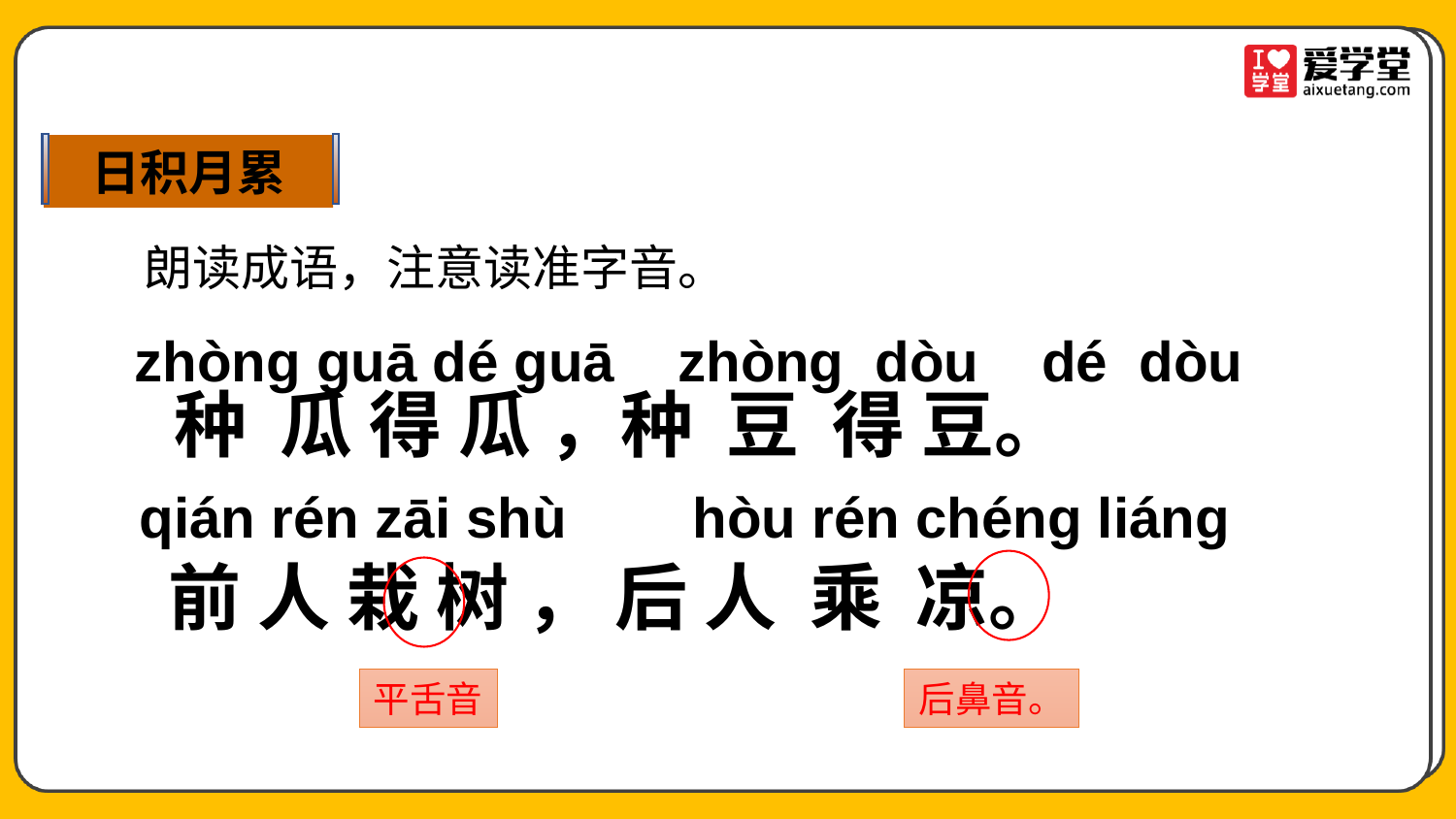

第二课时

日积月累
朗读成语，注意读准字音。
zhòng guā dé guā    zhòng  dòu    dé  dòu
种  瓜 得 瓜 ，种  豆  得 豆。
qián rén zāi shù        hòu rén chéng liáng
前 人 栽 树 ， 后 人  乘  凉。

平舌音
后鼻音。